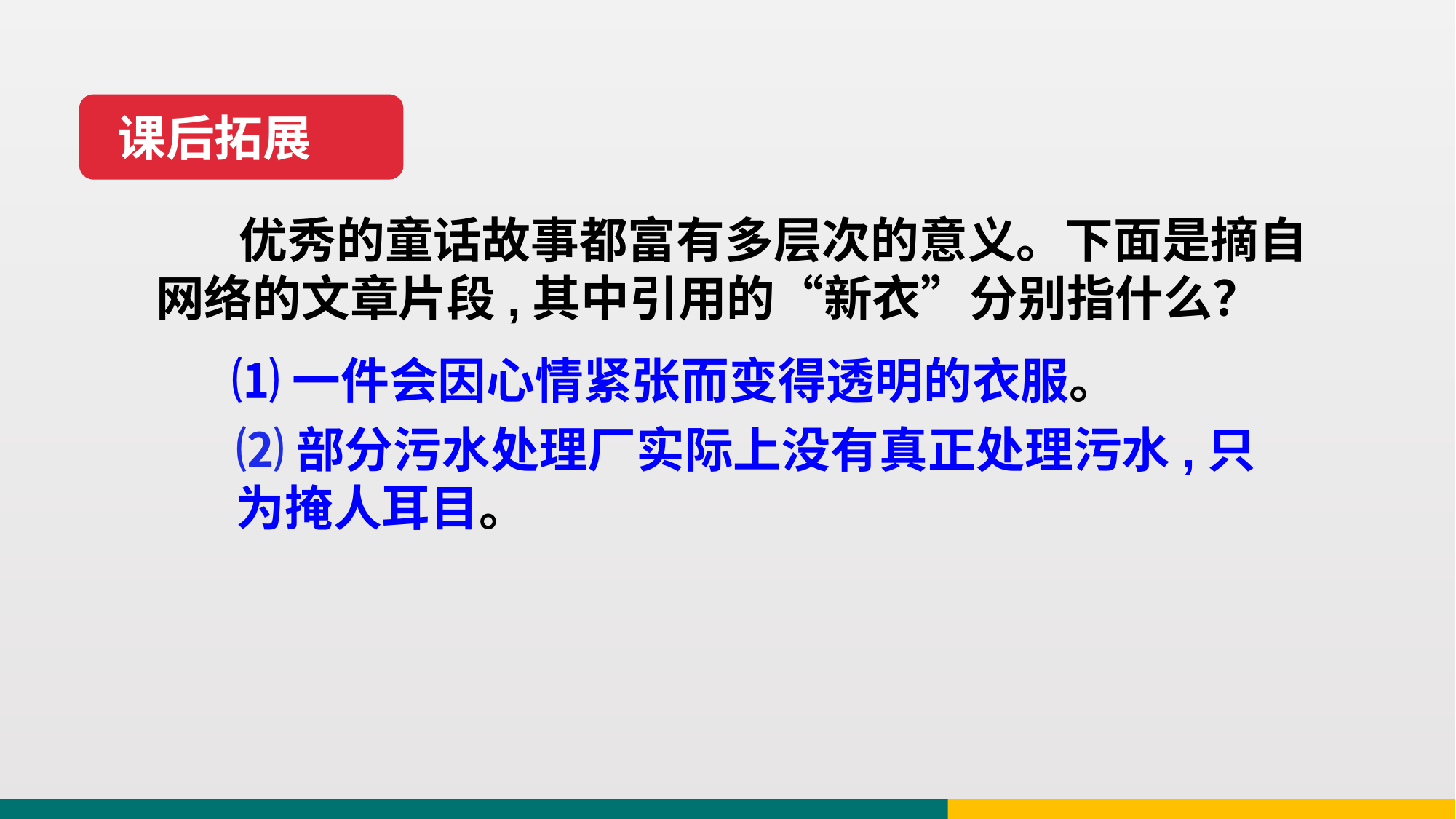

课后拓展
       优秀的童话故事都富有多层次的意义。下面是摘自网络的文章片段,其中引用的“新衣”分别指什么？
⑴一件会因心情紧张而变得透明的衣服。
⑵部分污水处理厂实际上没有真正处理污水,只为掩人耳目。